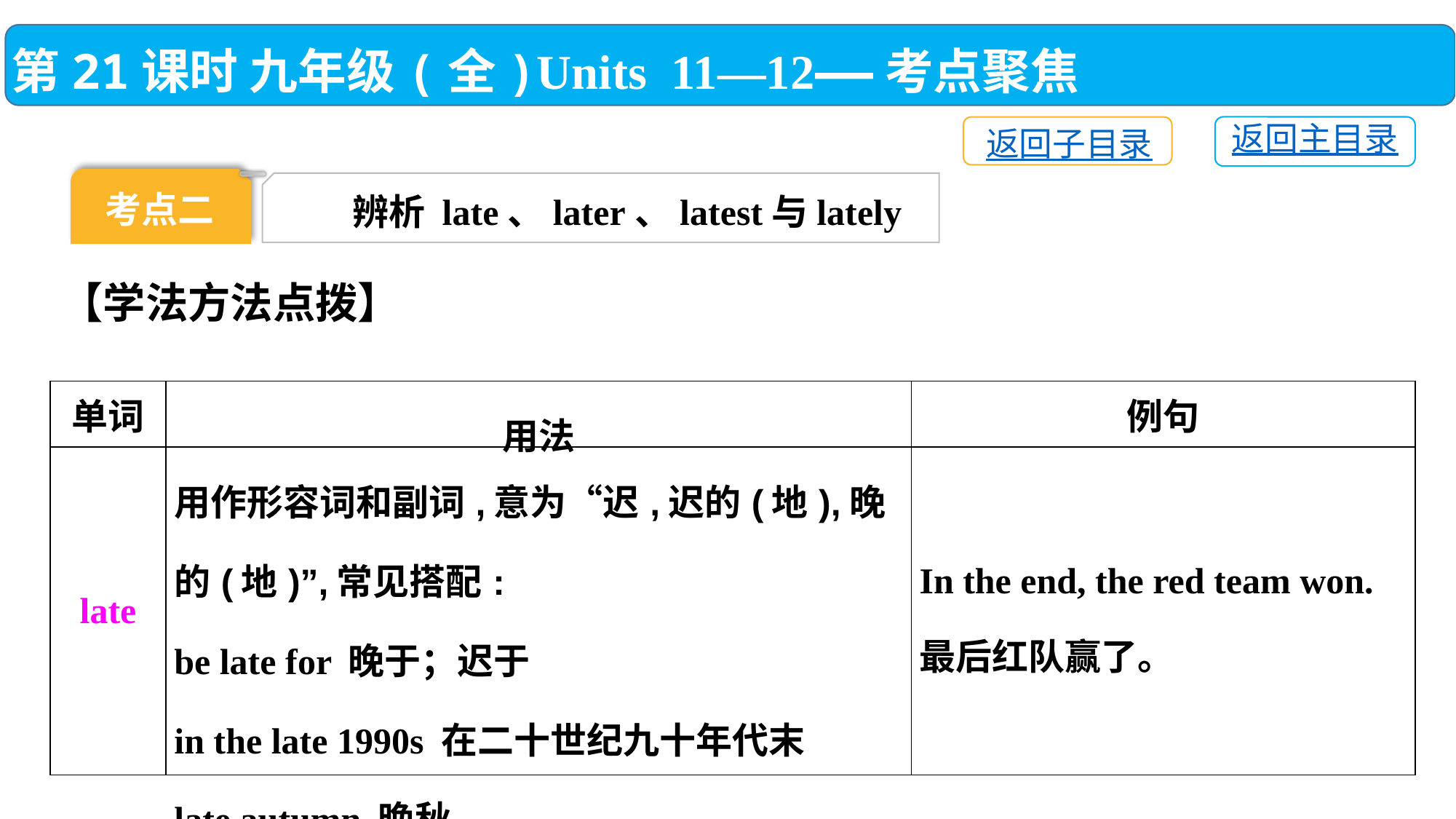

第21课时 九年级(全)Units  11—12——考点聚焦
返回主目录

返回子目录

考点二
辨析 late、later、latest与lately

【学法方法点拨】
| 单词 | 用法 | 例句 |
| --- | --- | --- |
| late | 用作形容词和副词,意为“迟,迟的(地),晚的(地)”,常见搭配: be late for 晚于；迟于 in the late 1990s 在二十世纪九十年代末 late autumn 晚秋 | In the end, the red team won. 最后红队赢了。 |